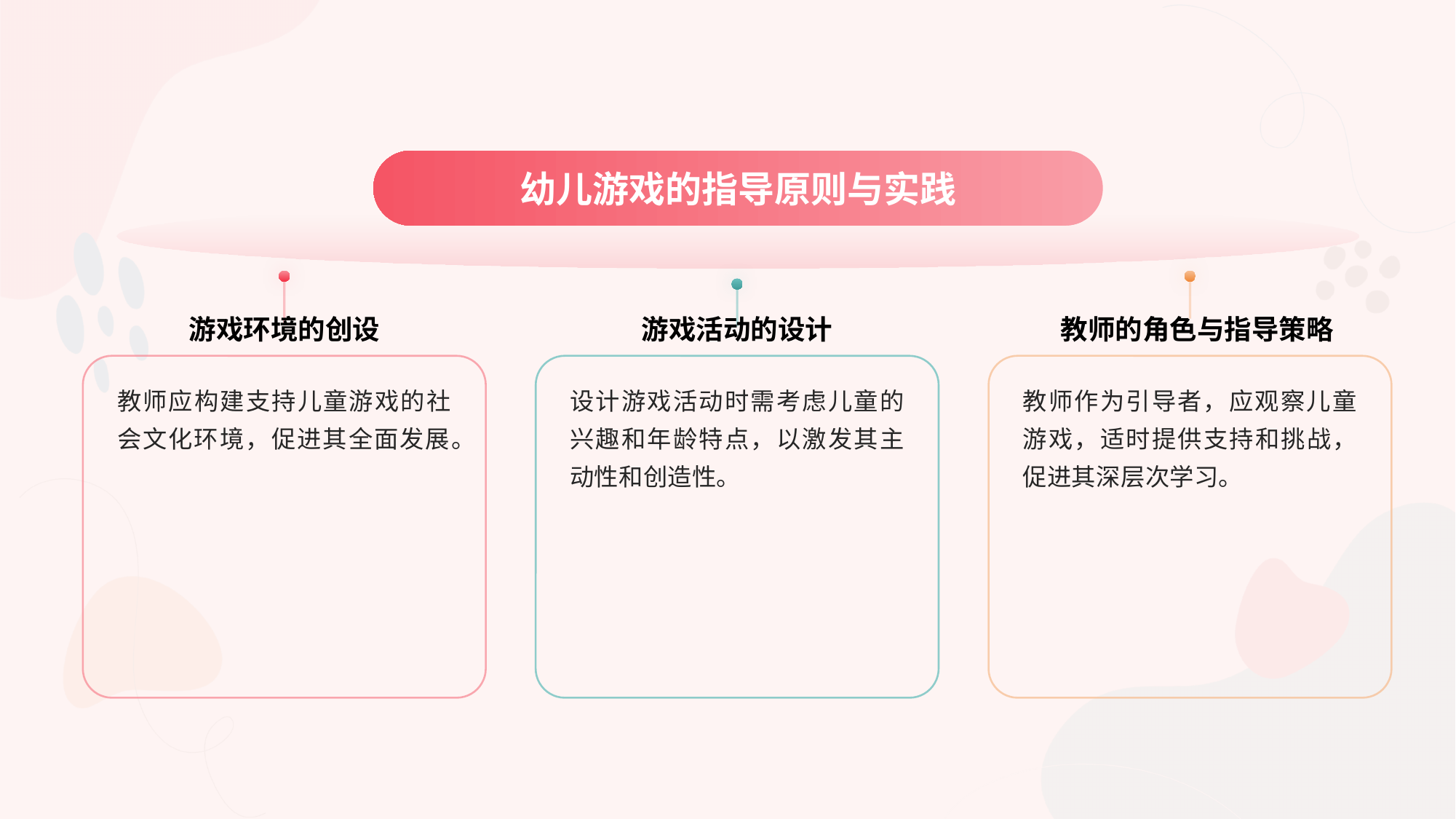

幼儿游戏的指导原则与实践

游戏环境的创设
游戏活动的设计
教师的角色与指导策略
教师应构建支持儿童游戏的社会文化环境，促进其全面发展。
设计游戏活动时需考虑儿童的兴趣和年龄特点，以激发其主动性和创造性。
教师作为引导者，应观察儿童游戏，适时提供支持和挑战，促进其深层次学习。